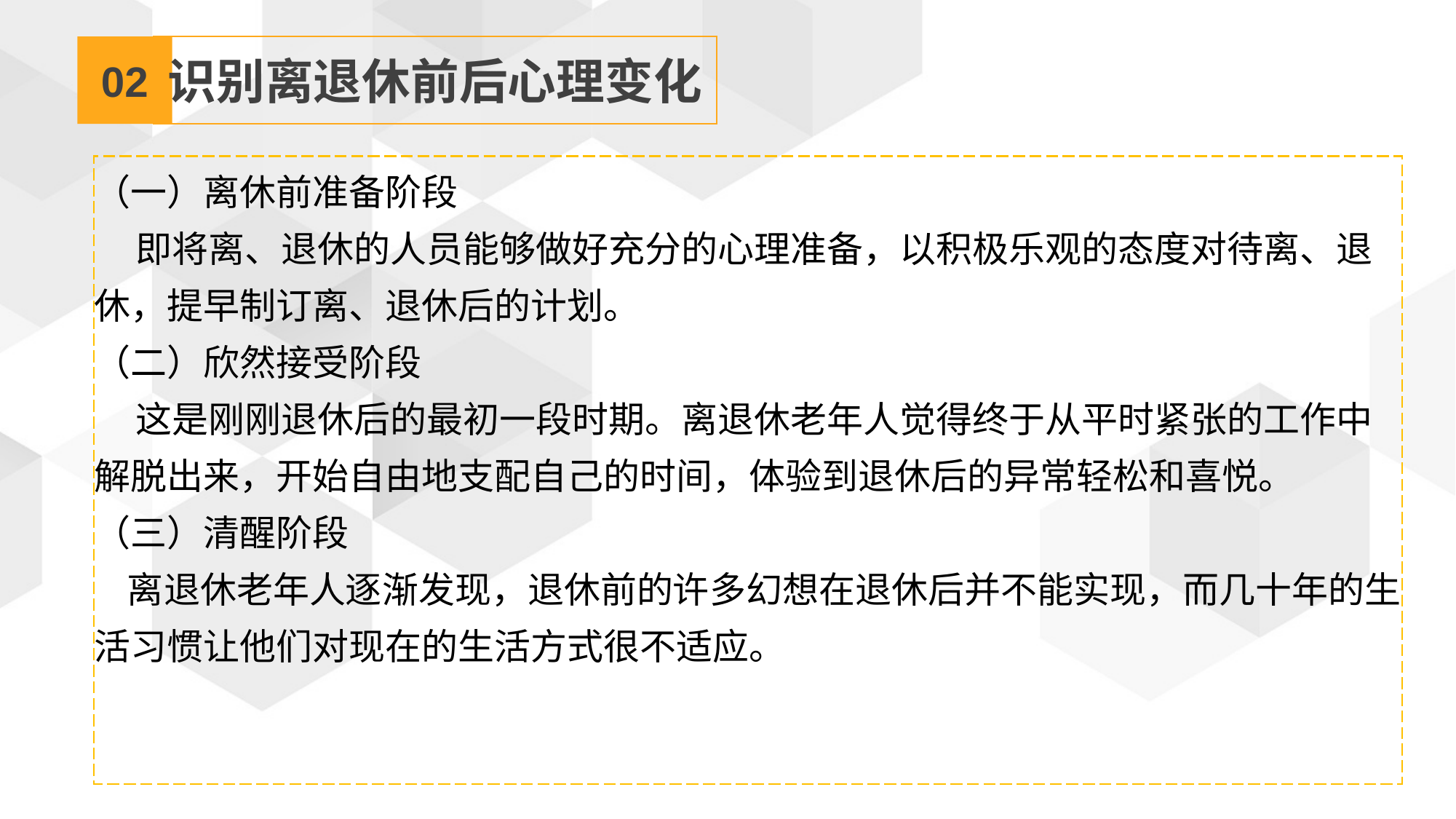

02
识别离退休前后心理变化
（一）离休前准备阶段
    即将离、退休的人员能够做好充分的心理准备，以积极乐观的态度对待离、退休，提早制订离、退休后的计划。
（二）欣然接受阶段
    这是刚刚退休后的最初一段时期。离退休老年人觉得终于从平时紧张的工作中解脱出来，开始自由地支配自己的时间，体验到退休后的异常轻松和喜悦。
（三）清醒阶段
   离退休老年人逐渐发现，退休前的许多幻想在退休后并不能实现，而几十年的生活习惯让他们对现在的生活方式很不适应。